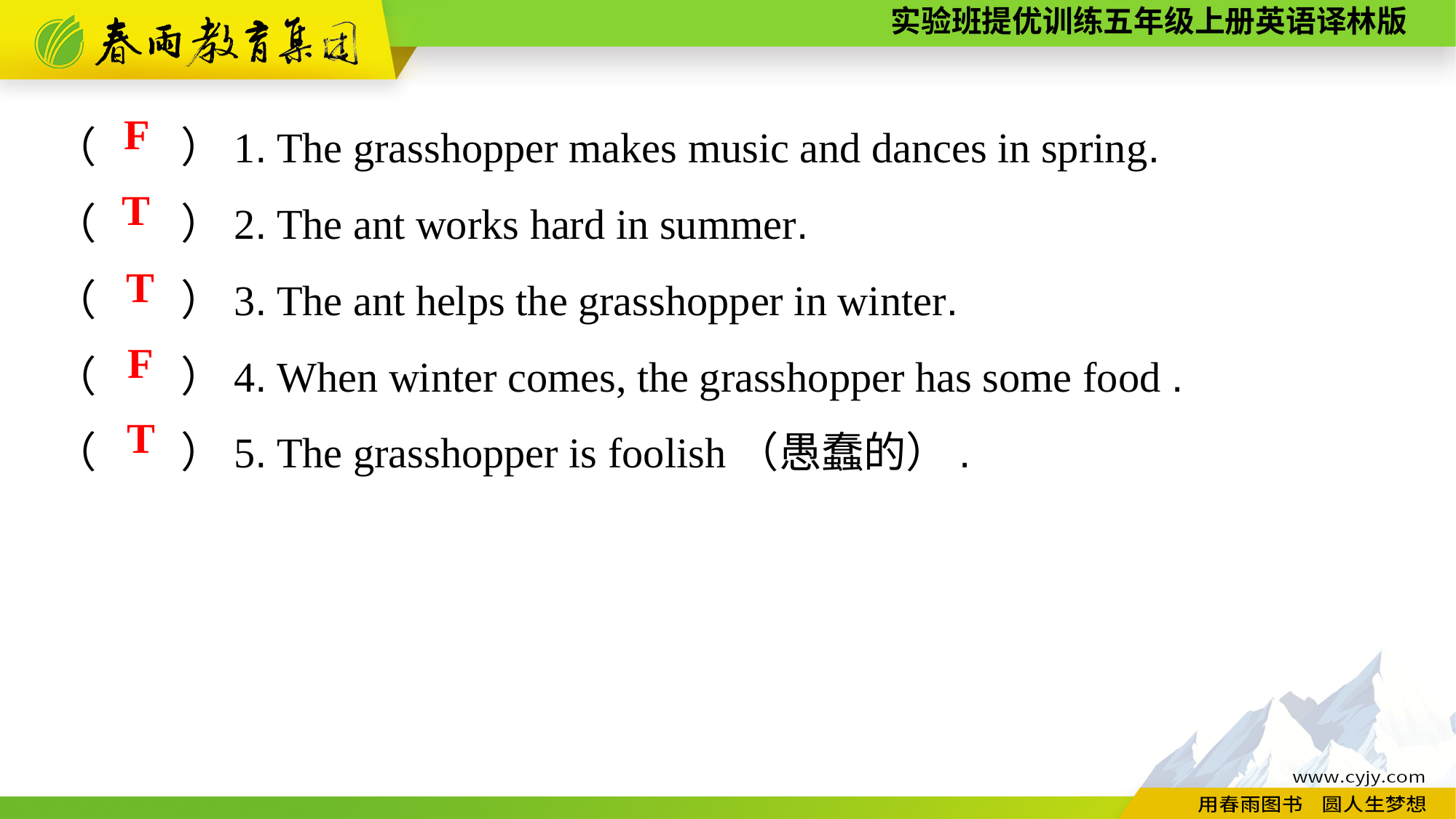

（　　）1. The grasshopper makes music and dances in spring.
（　　）2. The ant works hard in summer.
（　　）3. The ant helps the grasshopper in winter.
（　　）4. When winter comes, the grasshopper has some food .
（　　）5. The grasshopper is foolish（愚蠢的）.
F
T
T
F
T